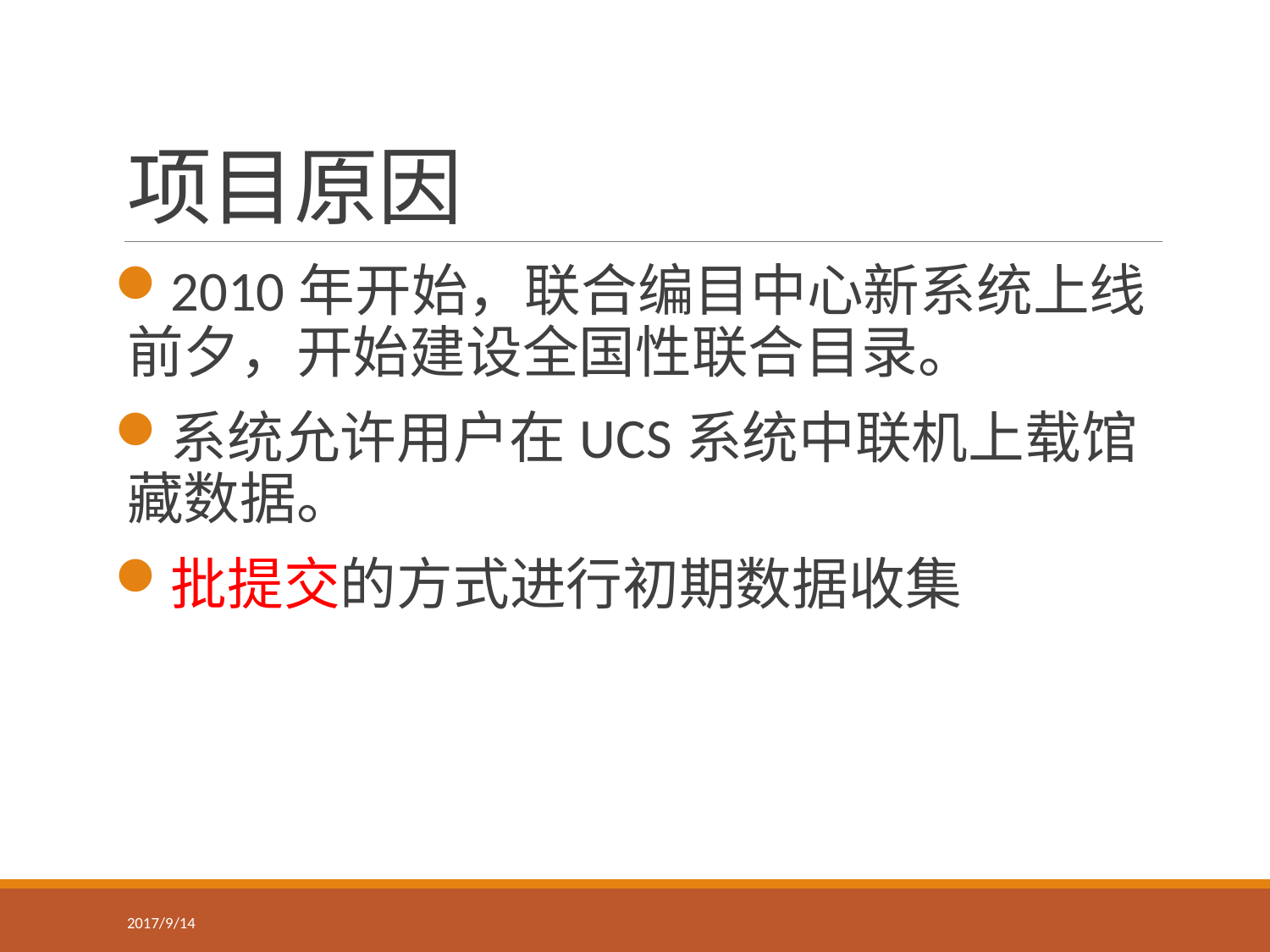

# 项目原因
2010年开始，联合编目中心新系统上线前夕，开始建设全国性联合目录。
系统允许用户在UCS系统中联机上载馆藏数据。
批提交的方式进行初期数据收集

2017/9/14